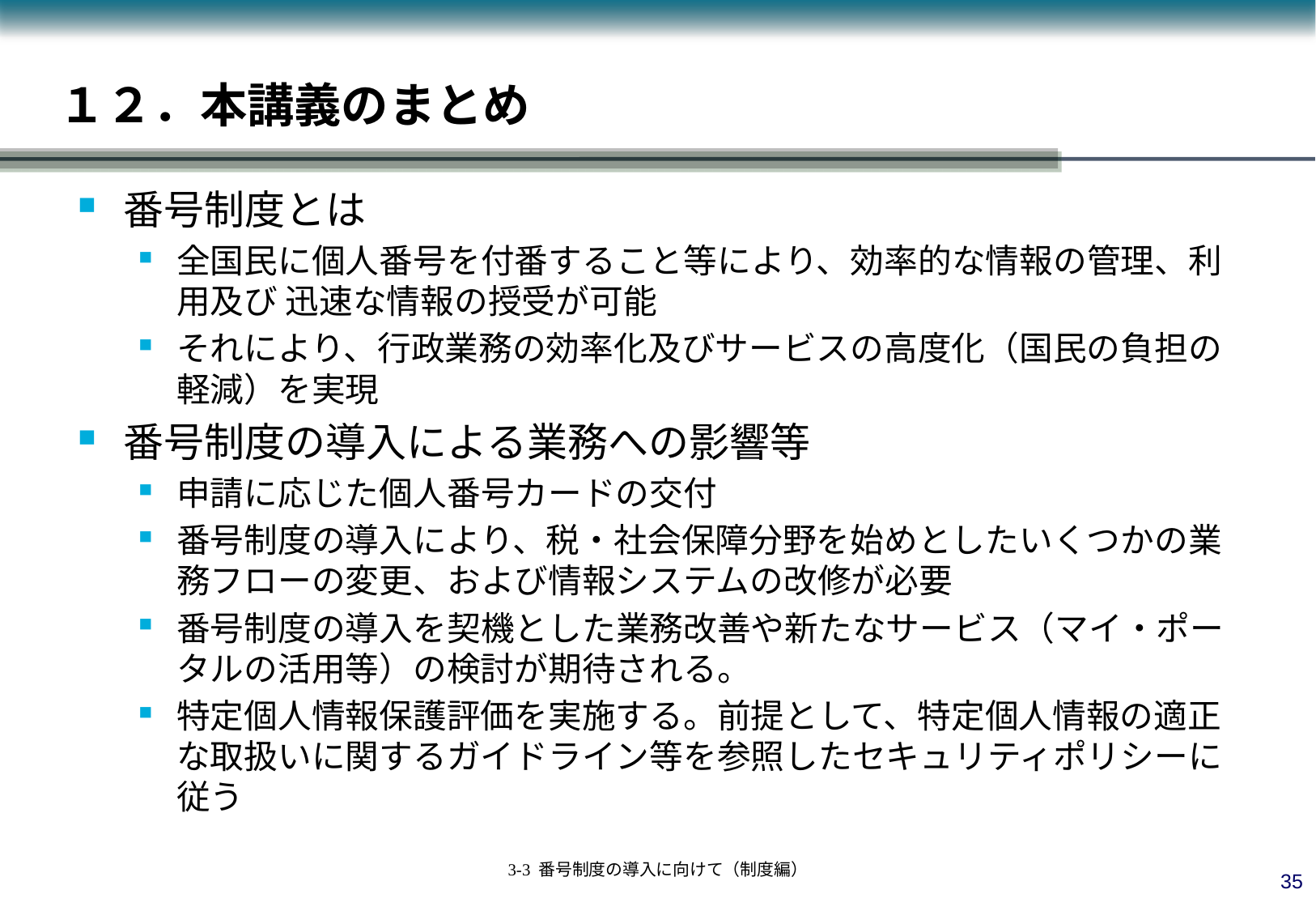

# １２．本講義のまとめ
番号制度とは
全国民に個人番号を付番すること等により、効率的な情報の管理、利用及び 迅速な情報の授受が可能
それにより、行政業務の効率化及びサービスの高度化（国民の負担の軽減）を実現
番号制度の導入による業務への影響等
申請に応じた個人番号カードの交付
番号制度の導入により、税・社会保障分野を始めとしたいくつかの業務フローの変更、および情報システムの改修が必要
番号制度の導入を契機とした業務改善や新たなサービス（マイ・ポータルの活用等）の検討が期待される。
特定個人情報保護評価を実施する。前提として、特定個人情報の適正な取扱いに関するガイドライン等を参照したセキュリティポリシーに従う
35
3-3 番号制度の導入に向けて（制度編）